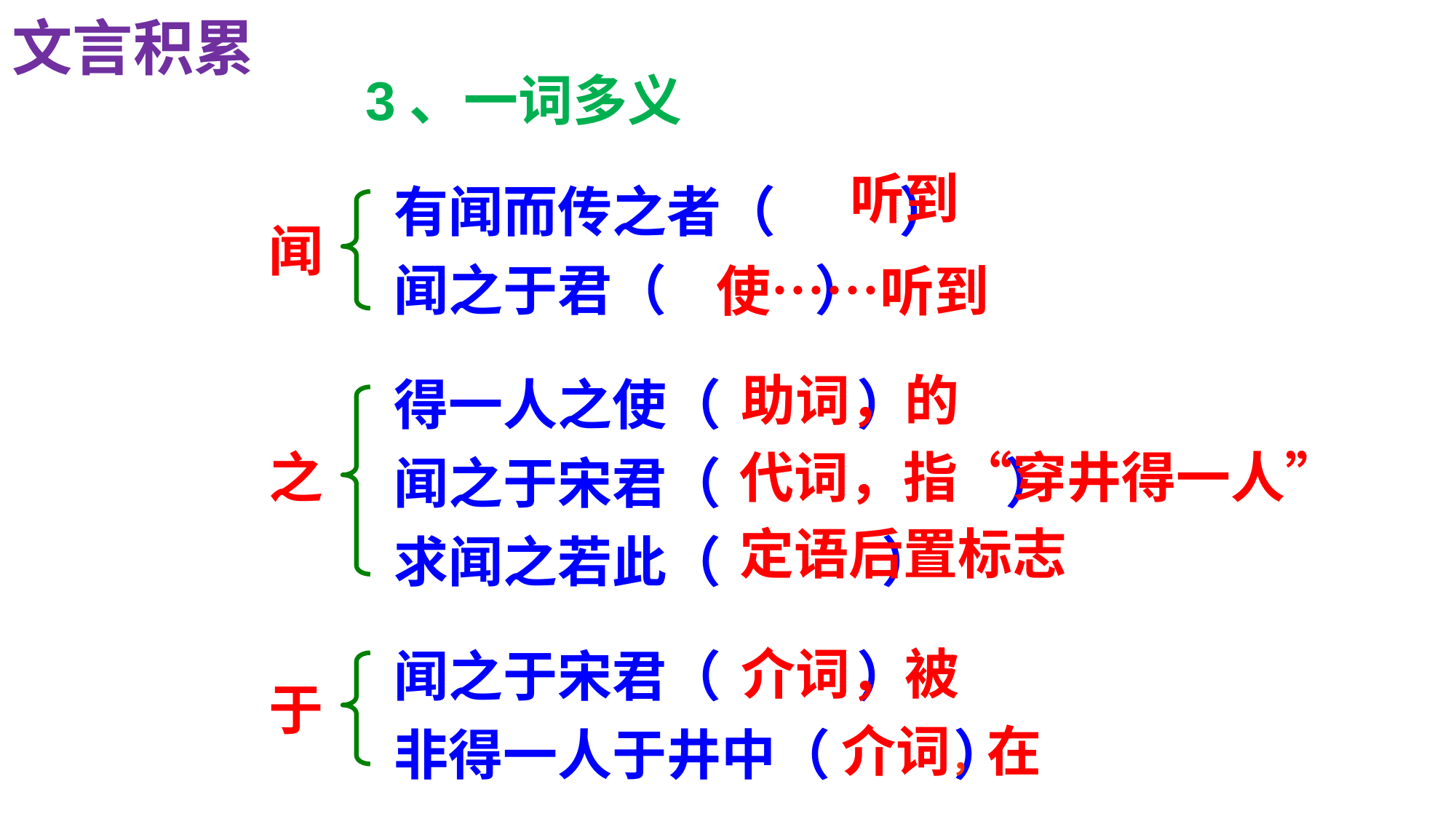

文言积累
3、一词多义
有闻而传之者（          ）
闻之于君（            ）
听到

闻
使……听到
得一人之使（           ）
闻之于宋君（                       ）
求闻之若此（             ）
助词，的

代词，指“穿井得一人”
之
定语后置标志
闻之于宋君（           ）
非得一人于井中（          ）
介词，被

于
介词，在